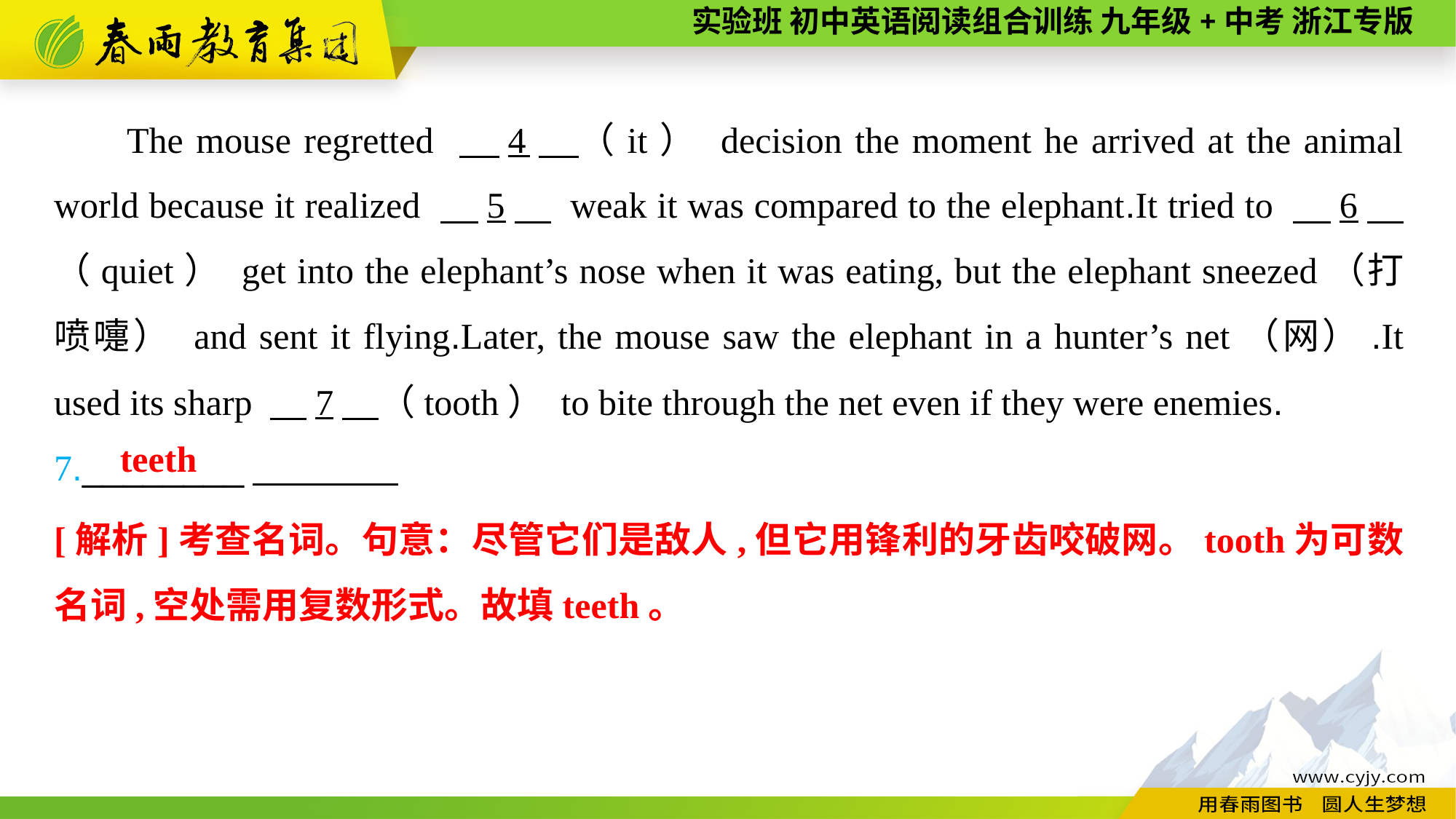

The mouse regretted 　4　（it） decision the moment he arrived at the animal world because it realized 　5　 weak it was compared to the elephant.It tried to 　6　（quiet） get into the elephant’s nose when it was eating, but the elephant sneezed（打喷嚏） and sent it flying.Later, the mouse saw the elephant in a hunter’s net（网）.It used its sharp 　7　（tooth） to bite through the net even if they were enemies.
7.________
teeth
[解析]考查名词。句意：尽管它们是敌人,但它用锋利的牙齿咬破网。tooth为可数名词,空处需用复数形式。故填teeth。